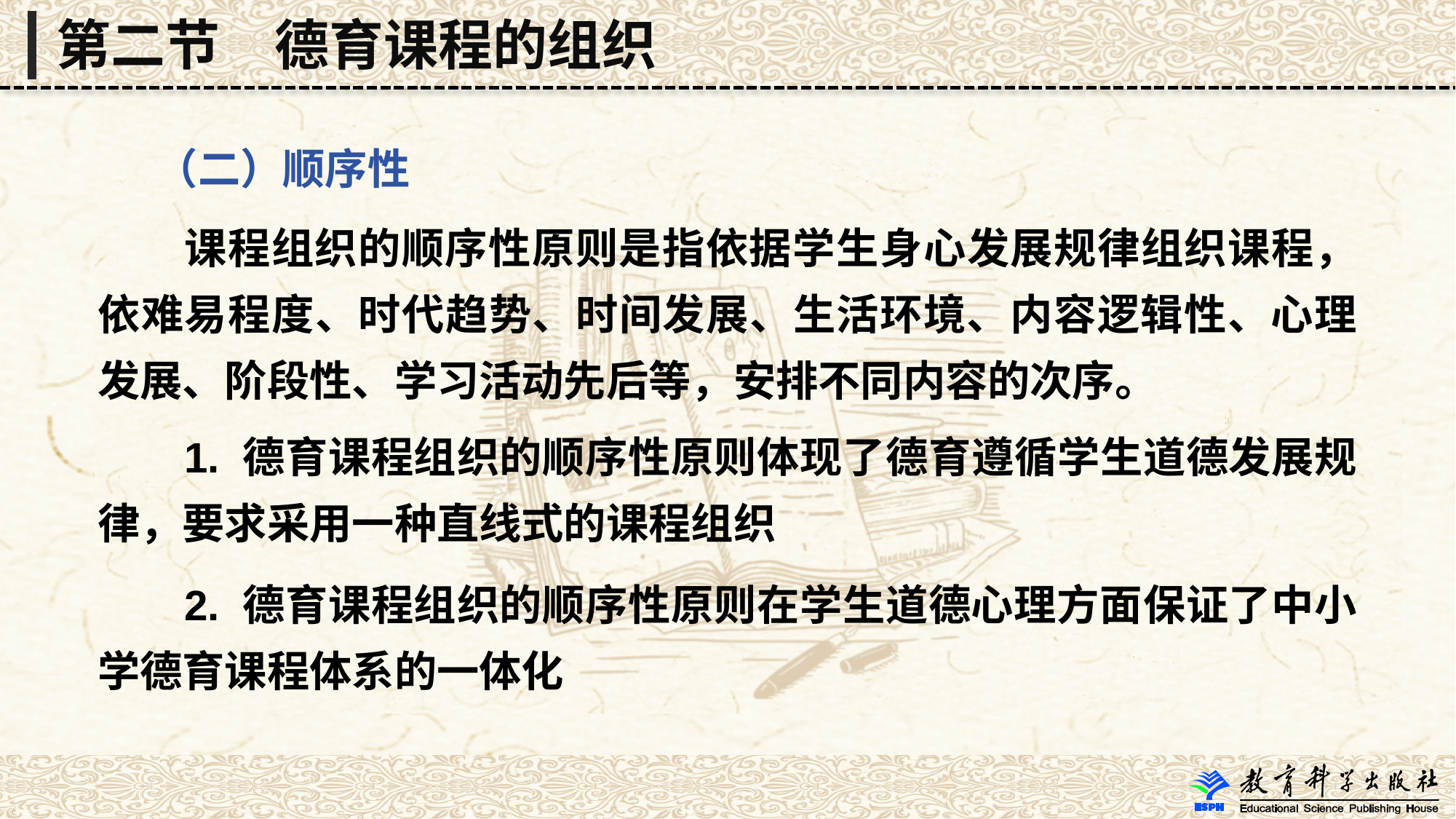

第二节　德育课程的组织
      （二）顺序性

       课程组织的顺序性原则是指依据学生身心发展规律组织课程，依难易程度、时代趋势、时间发展、生活环境、内容逻辑性、心理发展、阶段性、学习活动先后等，安排不同内容的次序。

       1. 德育课程组织的顺序性原则体现了德育遵循学生道德发展规律，要求采用一种直线式的课程组织

       2. 德育课程组织的顺序性原则在学生道德心理方面保证了中小学德育课程体系的一体化